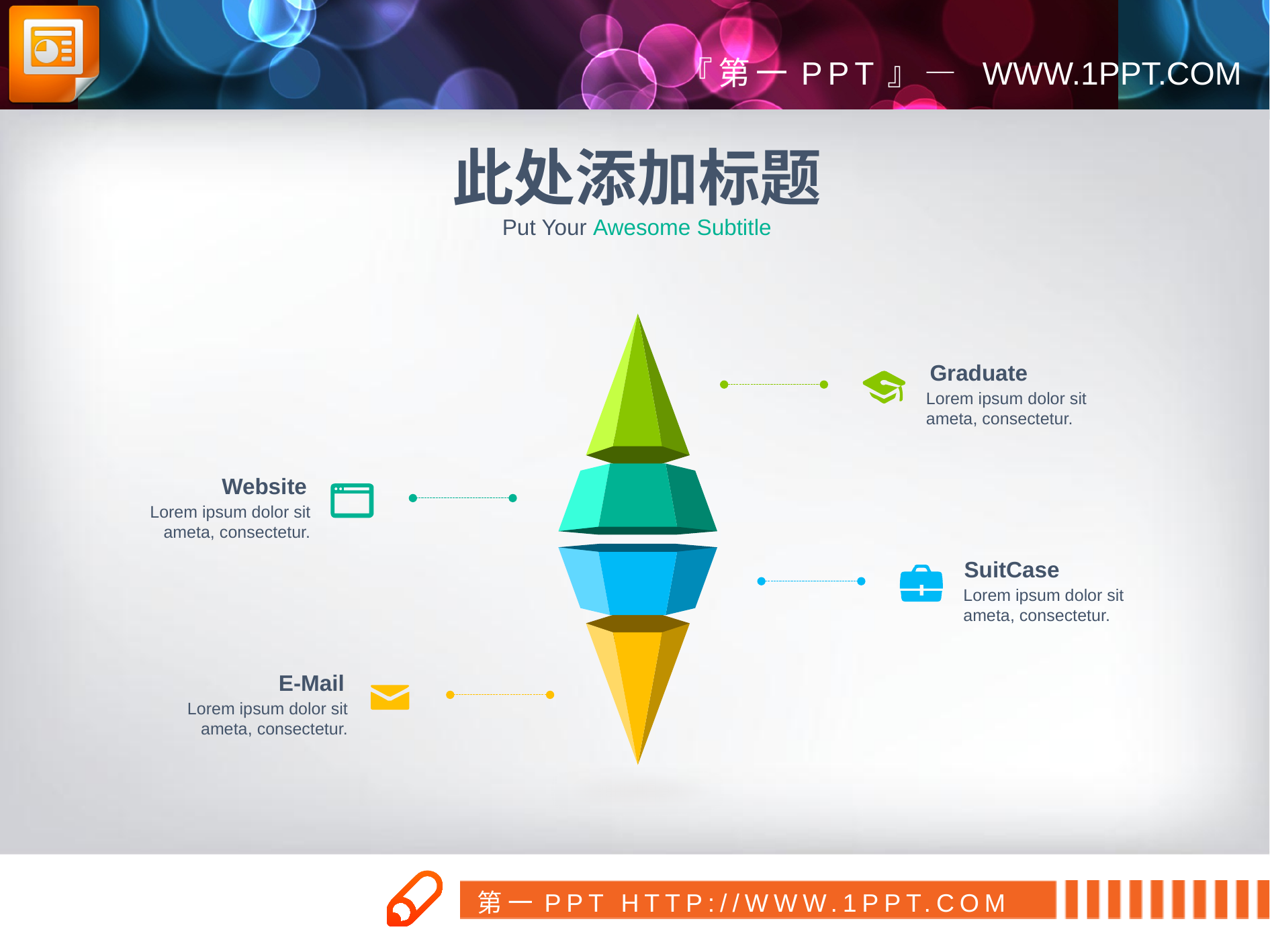

此处添加标题
Put Your Awesome Subtitle

Graduate

Lorem ipsum dolor sit ameta, consectetur.

Website

Lorem ipsum dolor sit ameta, consectetur.

SuitCase

Lorem ipsum dolor sit ameta, consectetur.

E-Mail

Lorem ipsum dolor sit ameta, consectetur.